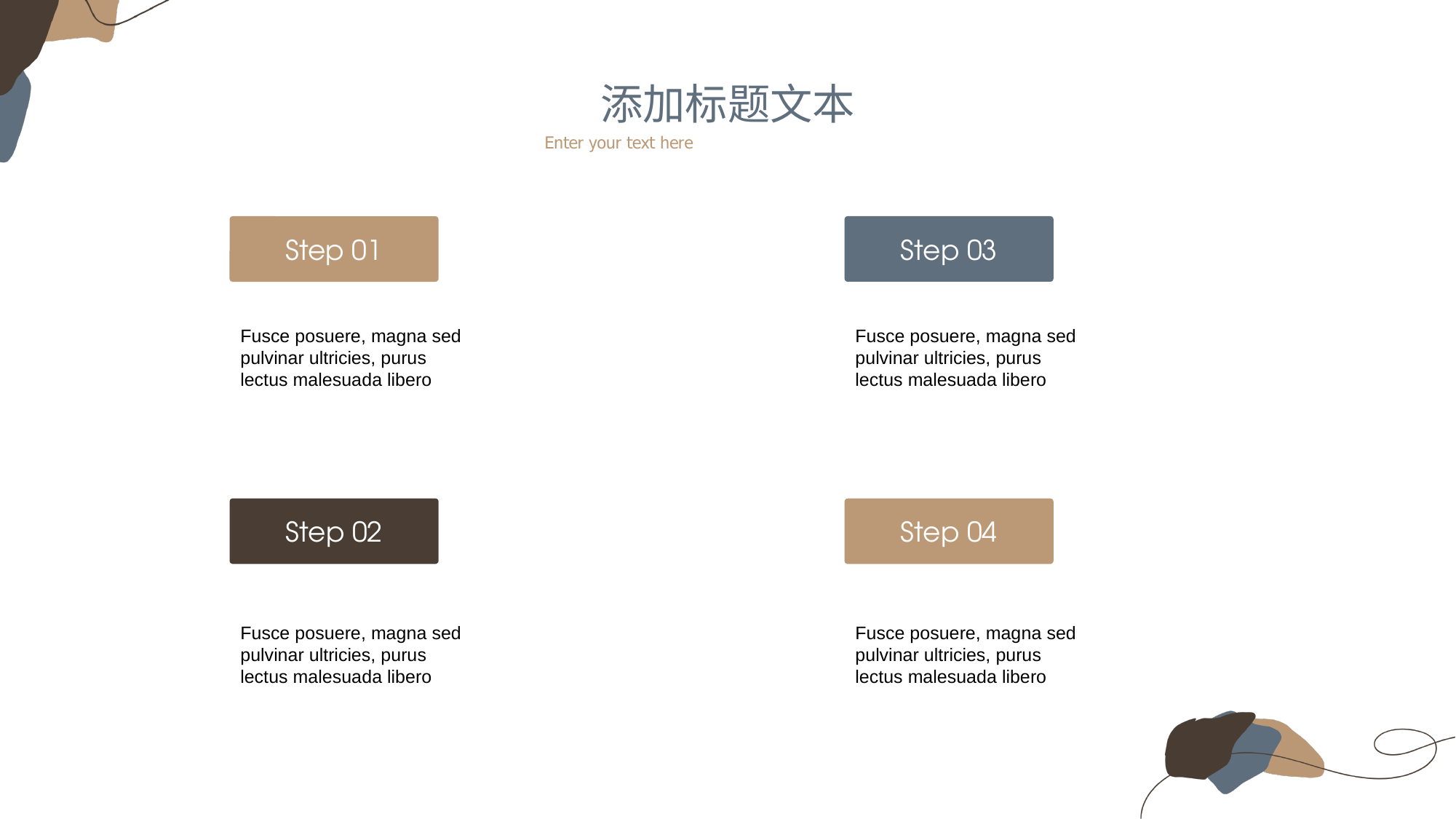

添加标题文本
Enter your text here
Step 03
Step 01
Fusce posuere, magna sed pulvinar ultricies, purus lectus malesuada libero
Fusce posuere, magna sed pulvinar ultricies, purus lectus malesuada libero
Step 02
Step 04
Fusce posuere, magna sed pulvinar ultricies, purus lectus malesuada libero
Fusce posuere, magna sed pulvinar ultricies, purus lectus malesuada libero